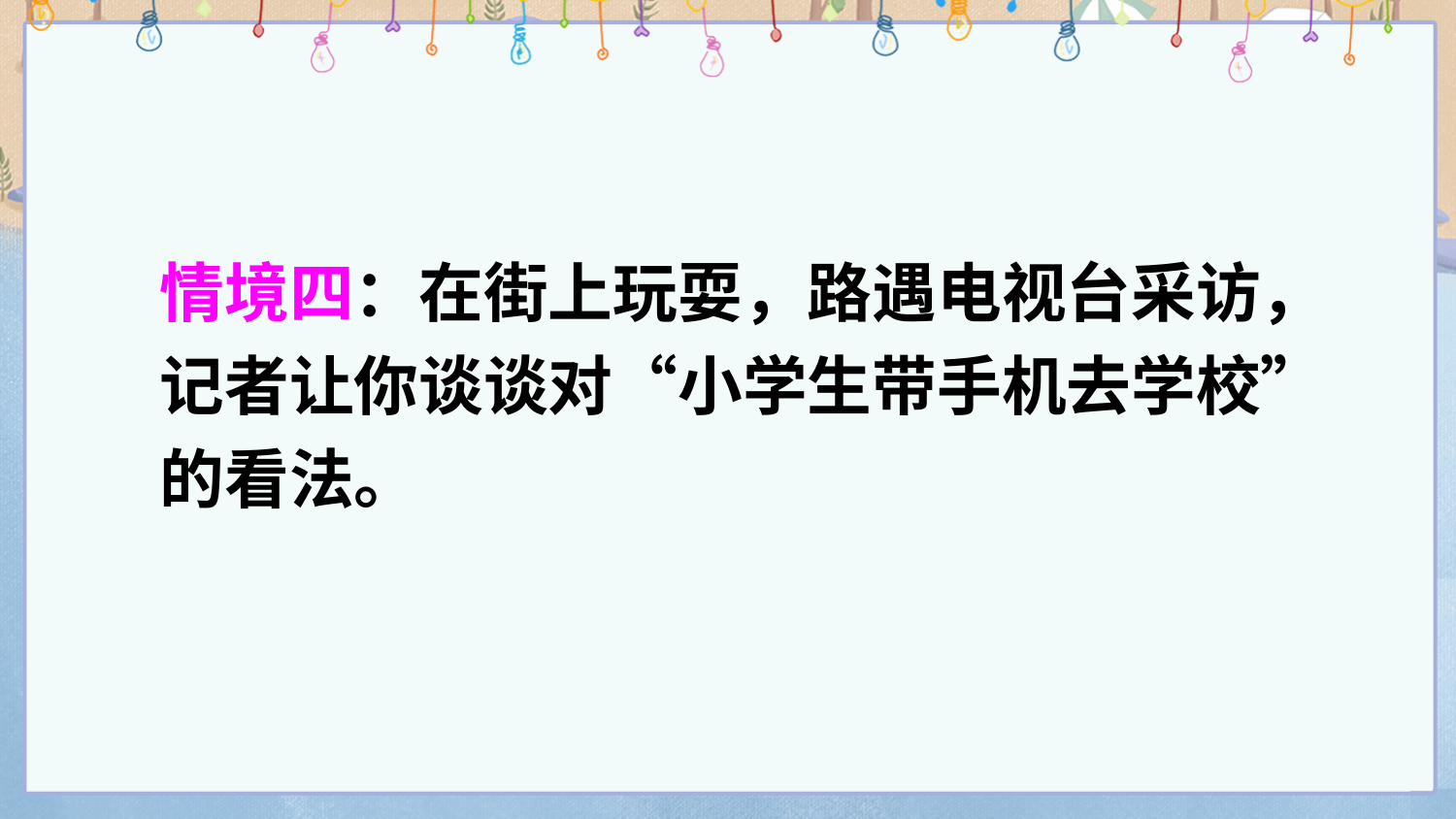

情境四：在街上玩耍，路遇电视台采访，记者让你谈谈对“小学生带手机去学校”的看法。